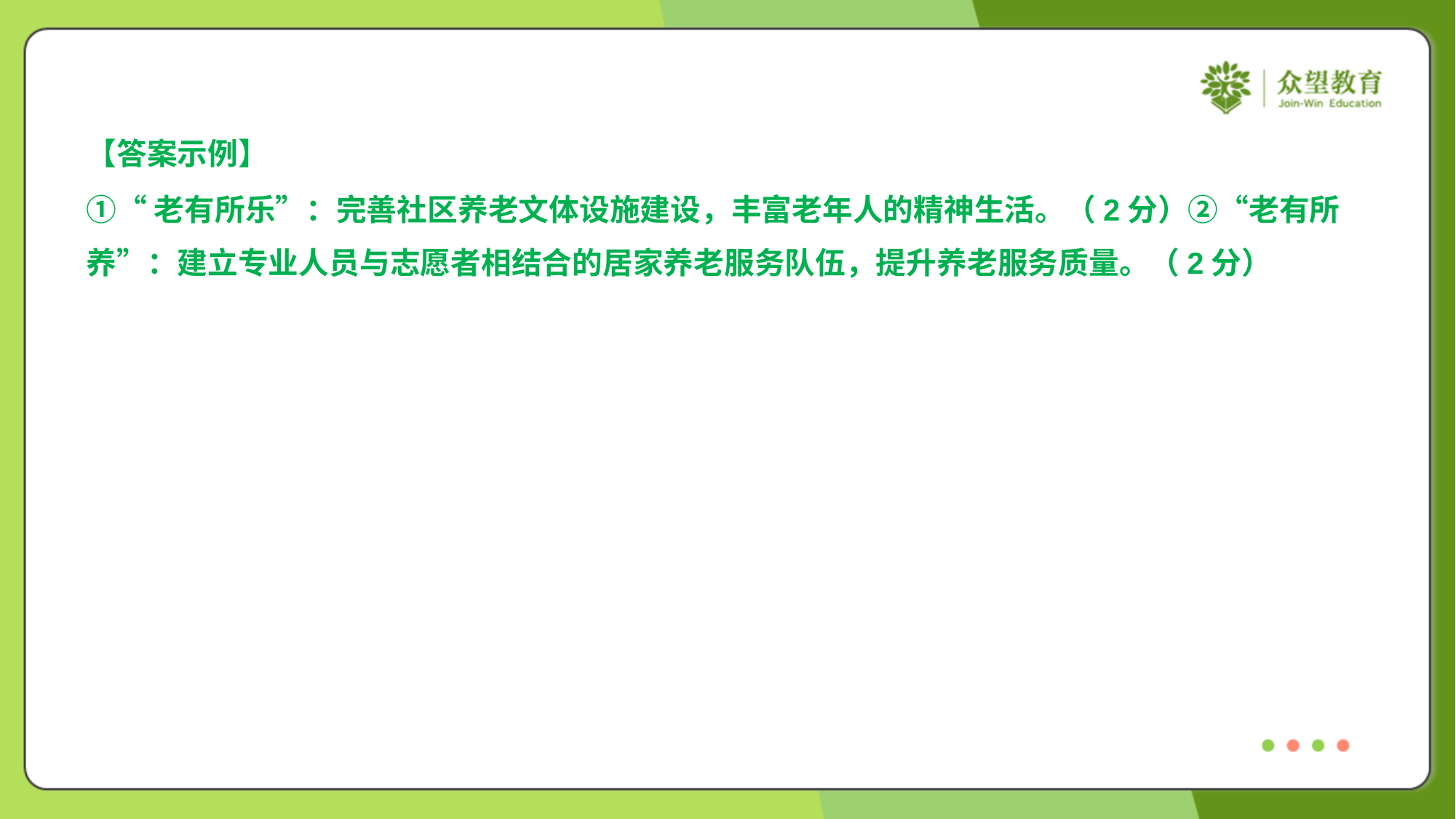

【答案示例】
①“老有所乐”：完善社区养老文体设施建设，丰富老年人的精神生活。（2分）②“老有所
养”：建立专业人员与志愿者相结合的居家养老服务队伍，提升养老服务质量。（2分）